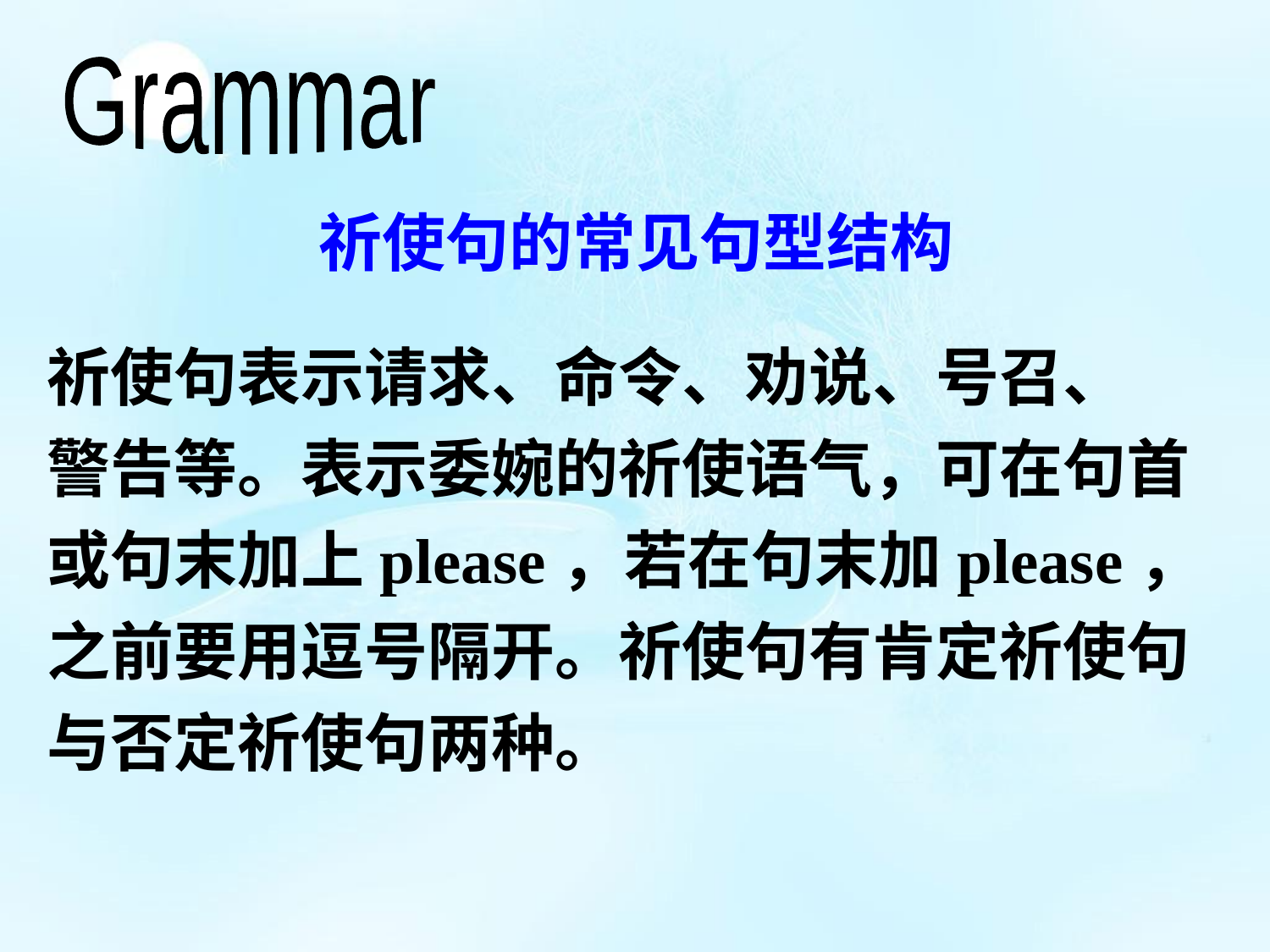

Grammar
祈使句的常见句型结构
祈使句表示请求、命令、劝说、号召、
警告等。表示委婉的祈使语气，可在句首或句末加上please，若在句末加please，之前要用逗号隔开。祈使句有肯定祈使句与否定祈使句两种。